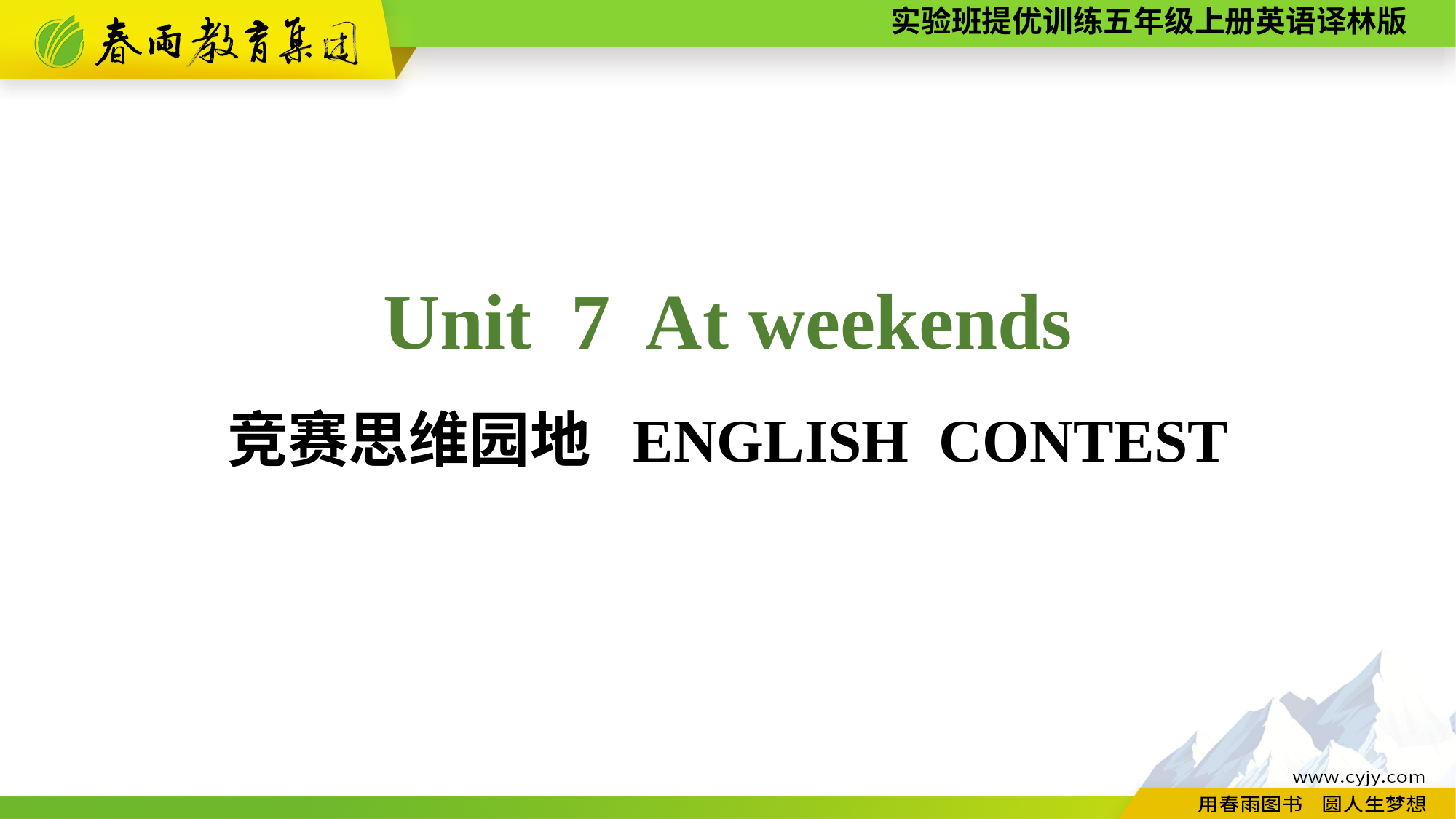

Unit  7  At weekends
竞赛思维园地  ENGLISH  CONTEST